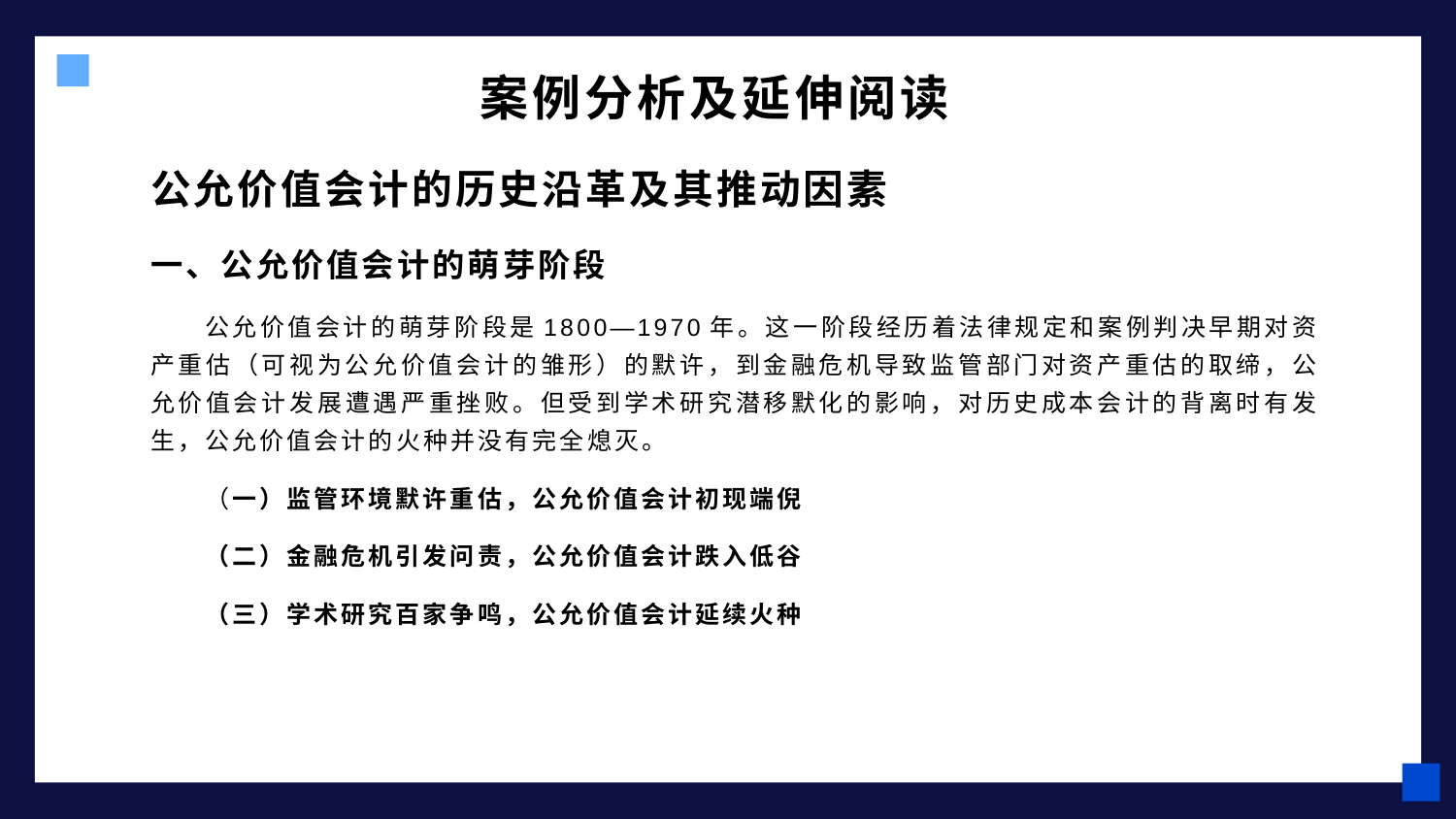

# 案例分析及延伸阅读
公允价值会计的历史沿革及其推动因素
一、公允价值会计的萌芽阶段
公允价值会计的萌芽阶段是1800—1970年。这一阶段经历着法律规定和案例判决早期对资产重估（可视为公允价值会计的雏形）的默许，到金融危机导致监管部门对资产重估的取缔，公允价值会计发展遭遇严重挫败。但受到学术研究潜移默化的影响，对历史成本会计的背离时有发生，公允价值会计的火种并没有完全熄灭。
（一）监管环境默许重估，公允价值会计初现端倪
（二）金融危机引发问责，公允价值会计跌入低谷
（三）学术研究百家争鸣，公允价值会计延续火种